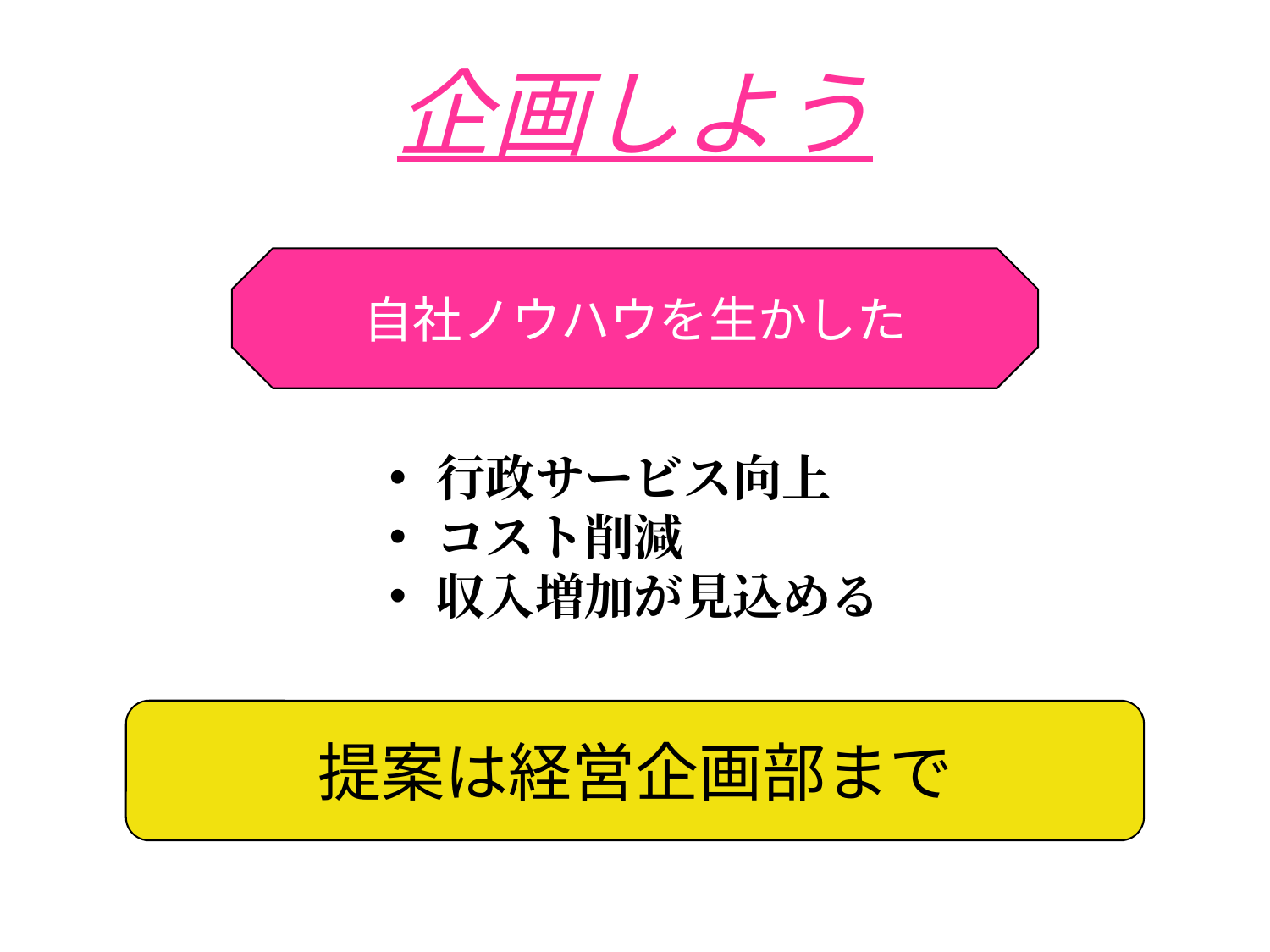

企画しよう
自社ノウハウを生かした
行政サービス向上
コスト削減
収入増加が見込める
提案は経営企画部まで